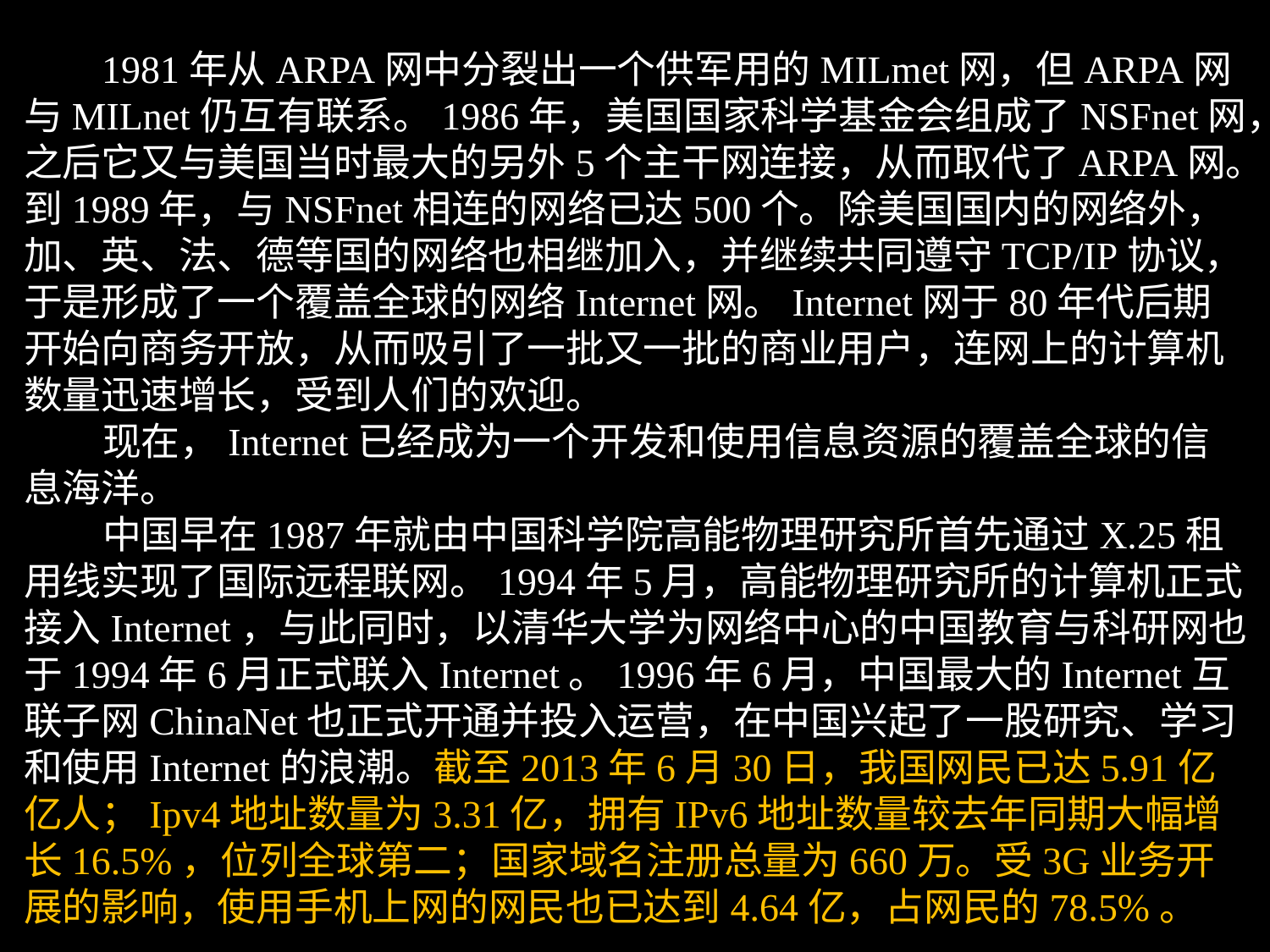

1981年从ARPA网中分裂出一个供军用的MILmet网，但ARPA网与MILnet仍互有联系。1986年，美国国家科学基金会组成了NSFnet网，之后它又与美国当时最大的另外5个主干网连接，从而取代了ARPA网。到1989年，与NSFnet相连的网络已达500个。除美国国内的网络外，加、英、法、德等国的网络也相继加入，并继续共同遵守TCP/IP协议，于是形成了一个覆盖全球的网络Internet网。Internet网于80年代后期开始向商务开放，从而吸引了一批又一批的商业用户，连网上的计算机数量迅速增长，受到人们的欢迎。
        现在，Internet已经成为一个开发和使用信息资源的覆盖全球的信息海洋。
        中国早在1987年就由中国科学院高能物理研究所首先通过X.25租用线实现了国际远程联网。1994年5月，高能物理研究所的计算机正式接入Internet，与此同时，以清华大学为网络中心的中国教育与科研网也于1994年6月正式联入Internet。1996年6月，中国最大的Internet互联子网ChinaNet也正式开通并投入运营，在中国兴起了一股研究、学习和使用Internet的浪潮。截至2013年6月30日，我国网民已达5.91亿亿人；Ipv4地址数量为3.31亿，拥有IPv6地址数量较去年同期大幅增长16.5%，位列全球第二；国家域名注册总量为660万。受3G业务开展的影响，使用手机上网的网民也已达到4.64亿，占网民的78.5%。